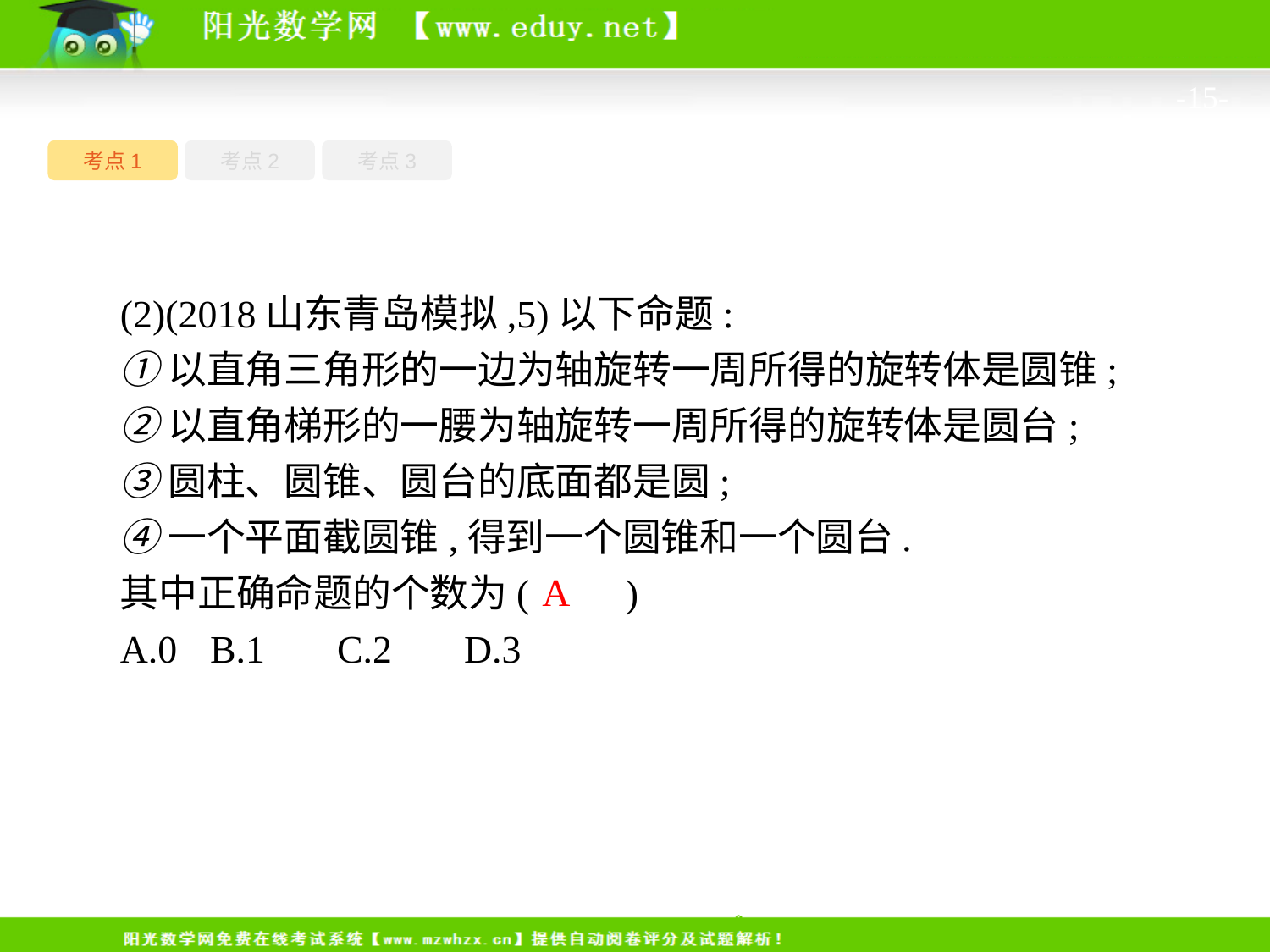

-15-
考点1
考点3
考点2
(2)(2018山东青岛模拟,5)以下命题:
①以直角三角形的一边为轴旋转一周所得的旋转体是圆锥;
②以直角梯形的一腰为轴旋转一周所得的旋转体是圆台;
③圆柱、圆锥、圆台的底面都是圆;
④一个平面截圆锥,得到一个圆锥和一个圆台.
其中正确命题的个数为(　　)
A.0	B.1	C.2	D.3
A